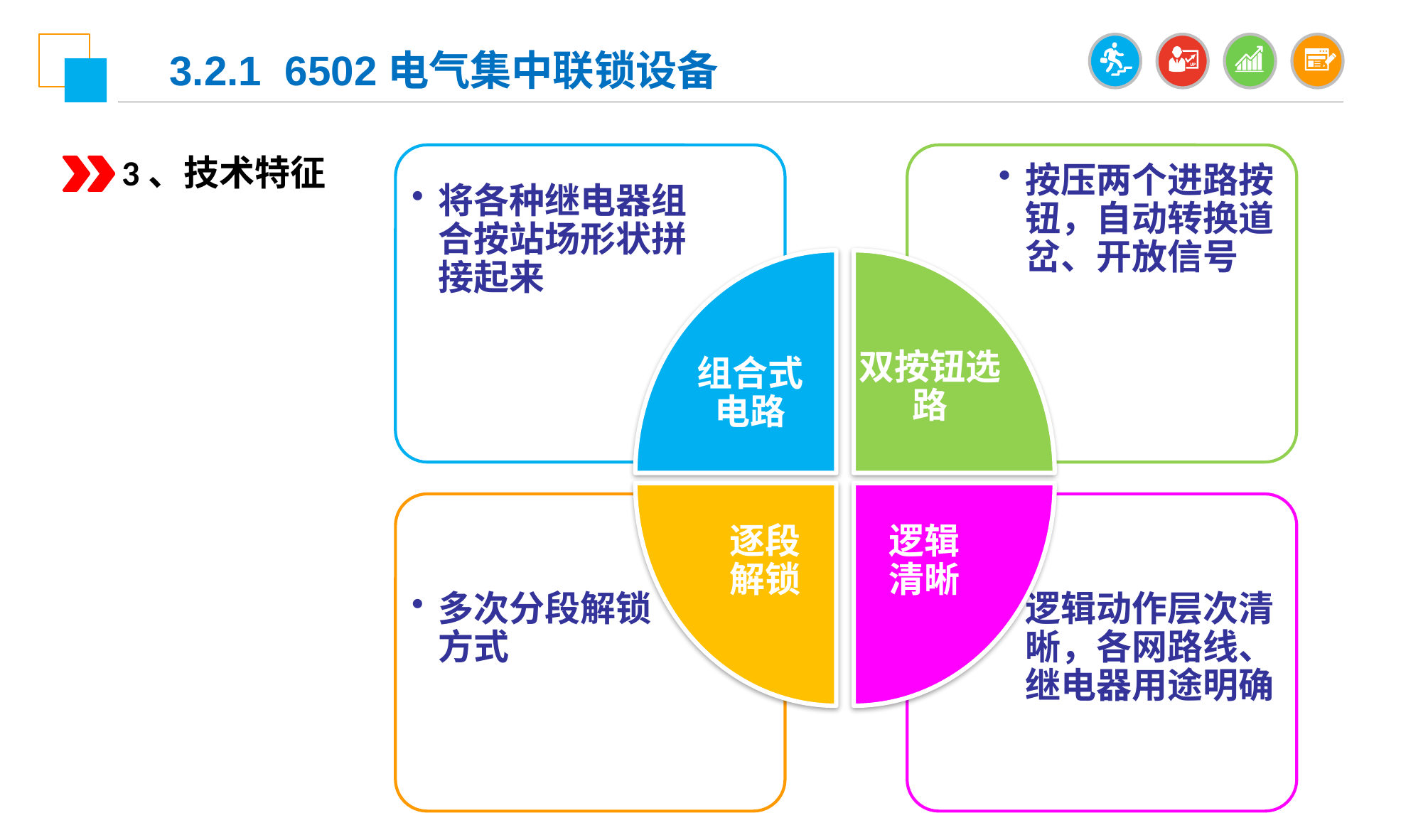

3.2.1  6502电气集中联锁设备
3、技术特征

将各种继电器组合按站场形状拼接起来

组合式电路

按压两个进路按钮，自动转换道岔、开放信号

双按钮选路

逐段解锁

多次分段解锁方式

逻辑清晰

逻辑动作层次清晰，各网路线、继电器用途明确